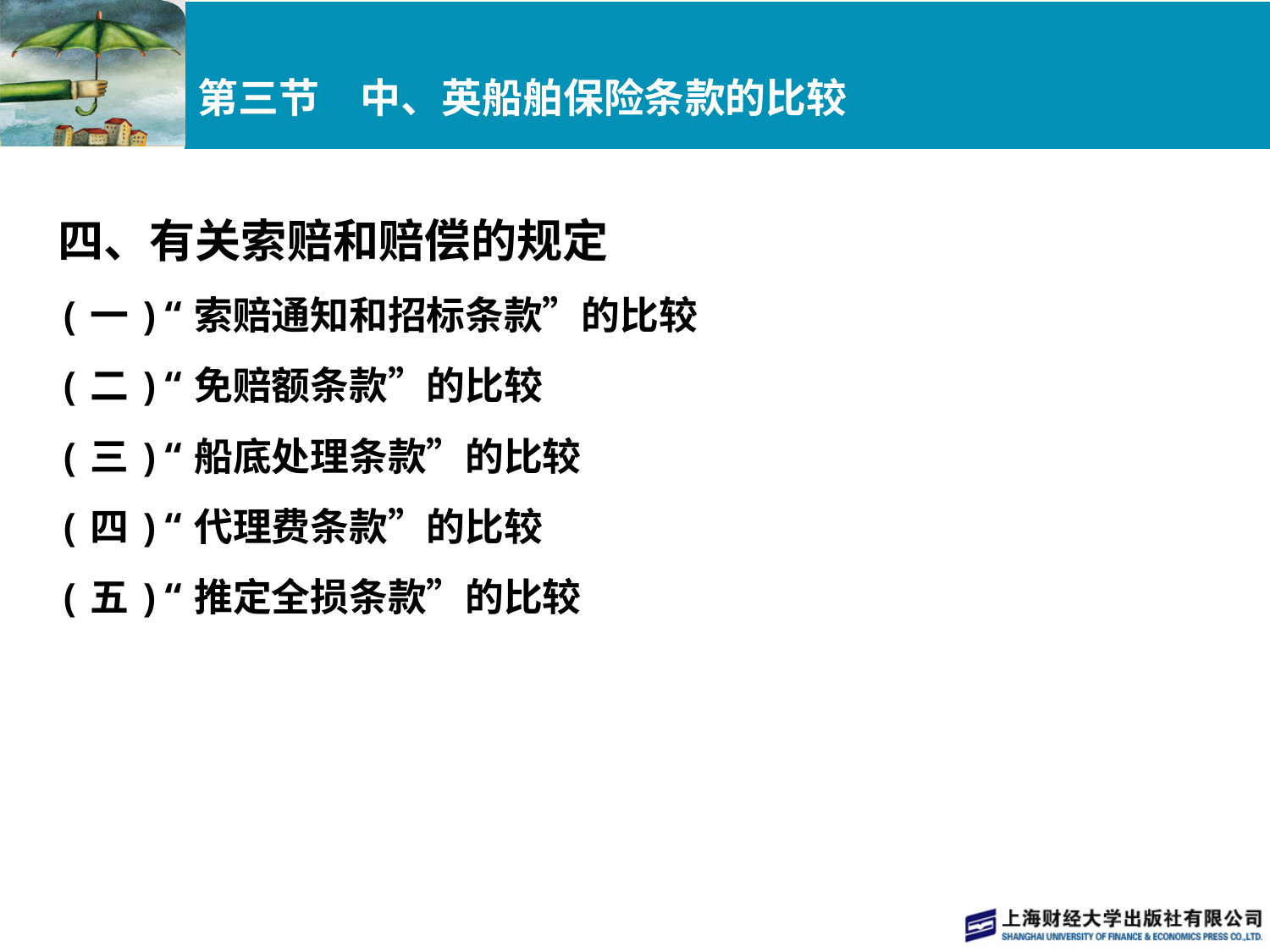

# 第三节　中、英船舶保险条款的比较
四、有关索赔和赔偿的规定
(一)“索赔通知和招标条款”的比较
(二)“免赔额条款”的比较
(三)“船底处理条款”的比较
(四)“代理费条款”的比较
(五)“推定全损条款”的比较